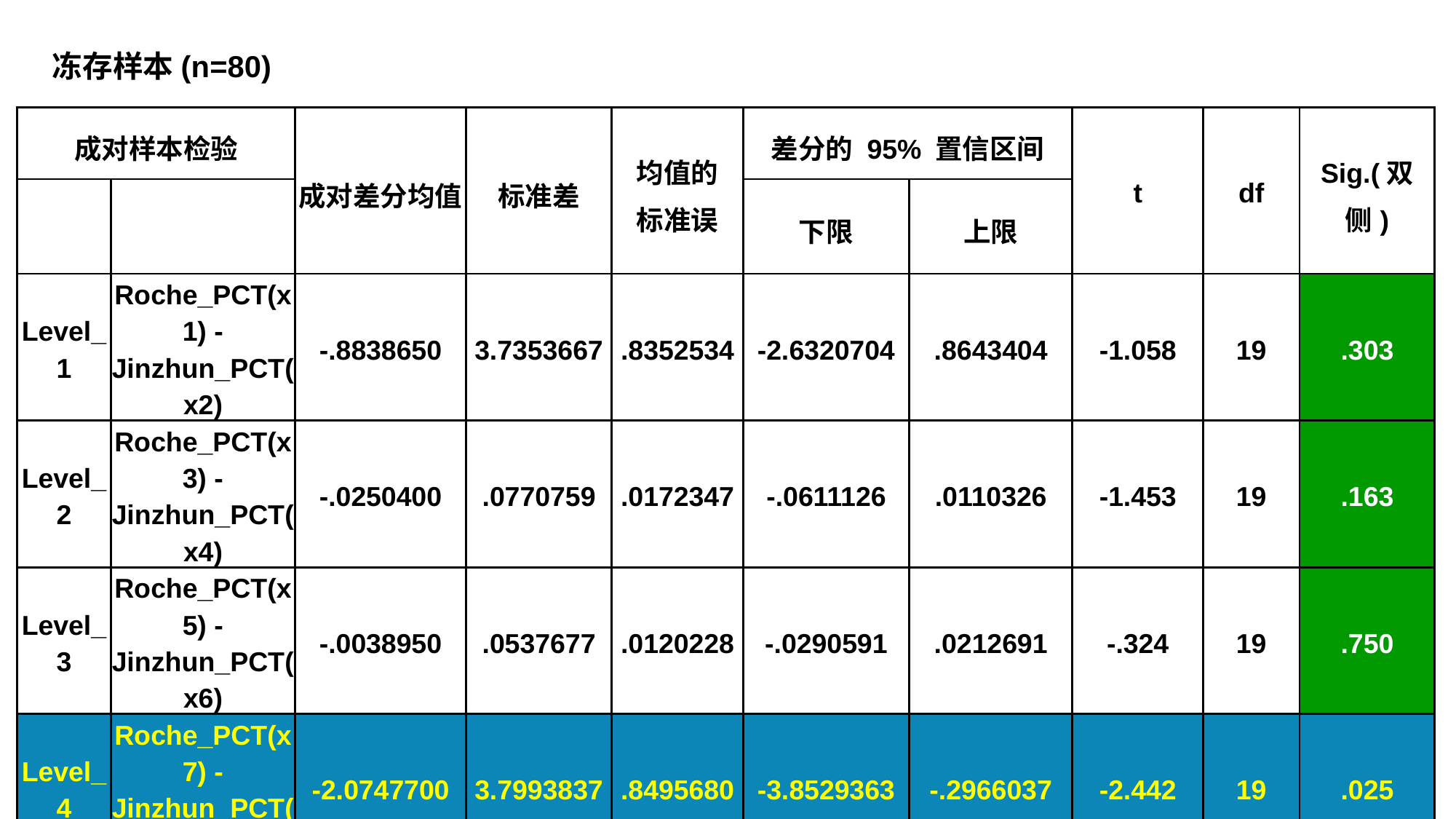

冻存样本(n=80)
| 成对样本检验 |  | 成对差分均值 | 标准差 | 均值的 标准误 | 差分的 95% 置信区间 |  | t | df | Sig.(双侧) |
| --- | --- | --- | --- | --- | --- | --- | --- | --- | --- |
|  |  |  |  |  | 下限 | 上限 |  |  |  |
| Level\_1 | Roche\_PCT(x1) - Jinzhun\_PCT(x2) | -.8838650 | 3.7353667 | .8352534 | -2.6320704 | .8643404 | -1.058 | 19 | .303 |
| Level\_2 | Roche\_PCT(x3) - Jinzhun\_PCT(x4) | -.0250400 | .0770759 | .0172347 | -.0611126 | .0110326 | -1.453 | 19 | .163 |
| Level\_3 | Roche\_PCT(x5) - Jinzhun\_PCT(x6) | -.0038950 | .0537677 | .0120228 | -.0290591 | .0212691 | -.324 | 19 | .750 |
| Level\_4 | Roche\_PCT(x7) - Jinzhun\_PCT(x8) | -2.0747700 | 3.7993837 | .8495680 | -3.8529363 | -.2966037 | -2.442 | 19 | .025 |